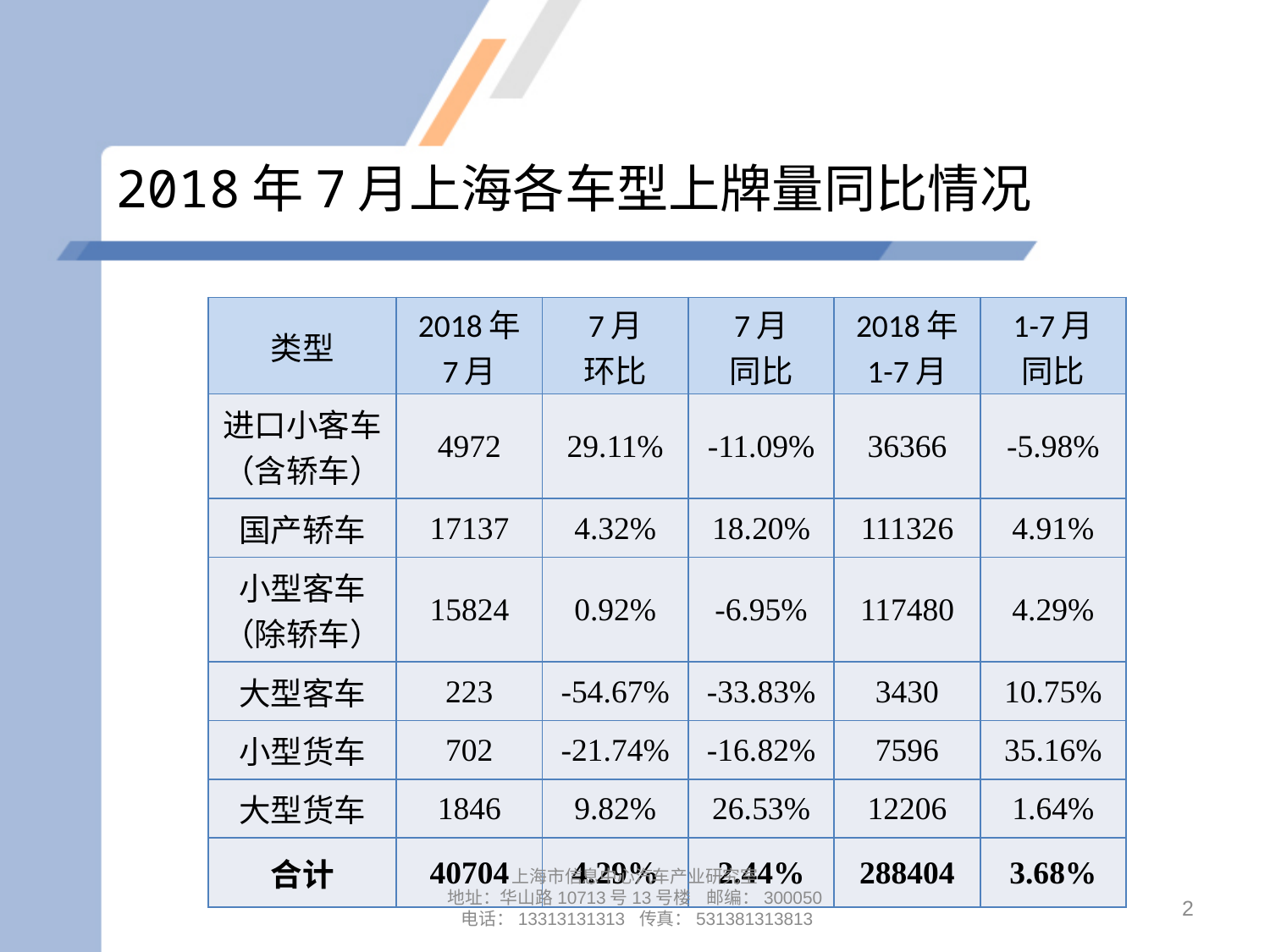

# 2018年7月上海各车型上牌量同比情况

| 类型 | 2018年 7月 | 7月 环比 | 7月 同比 | 2018年 1-7月 | 1-7月 同比 |
| --- | --- | --- | --- | --- | --- |
| 进口小客车 （含轿车） | 4972 | 29.11% | -11.09% | 36366 | -5.98% |
| 国产轿车 | 17137 | 4.32% | 18.20% | 111326 | 4.91% |
| 小型客车 （除轿车） | 15824 | 0.92% | -6.95% | 117480 | 4.29% |
| 大型客车 | 223 | -54.67% | -33.83% | 3430 | 10.75% |
| 小型货车 | 702 | -21.74% | -16.82% | 7596 | 35.16% |
| 大型货车 | 1846 | 9.82% | 26.53% | 12206 | 1.64% |
| 合计 | 40704 | 4.29% | 2.44% | 288404 | 3.68% |
上海市信息中心汽车产业研究室
地址：华山路10713号13号楼    邮编：300050  电话：13313131313  传真：531381313813

2